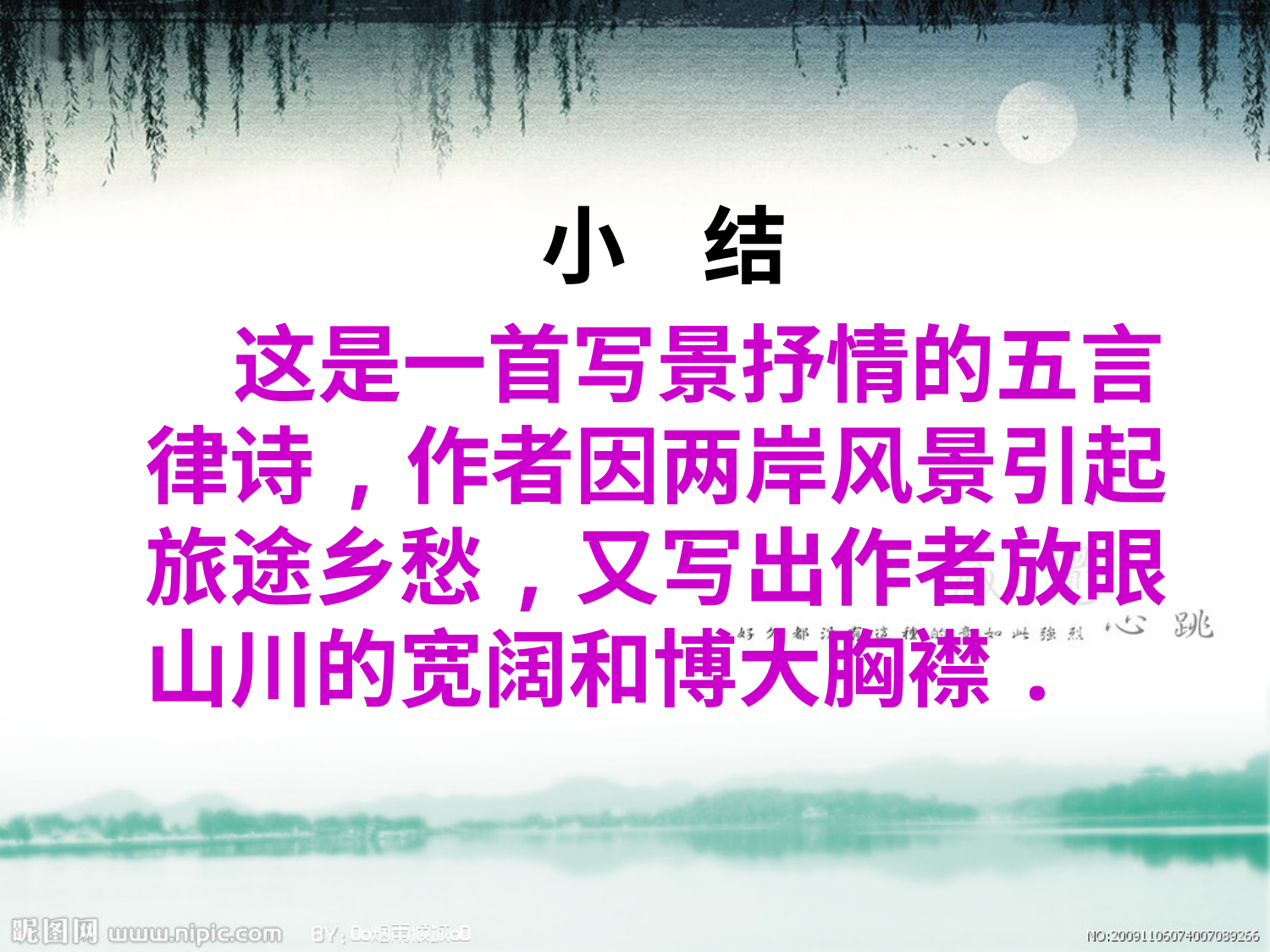

小    结
      这是一首写景抒情的五言律诗,作者因两岸风景引起旅途乡愁,又写出作者放眼山川的宽阔和博大胸襟.